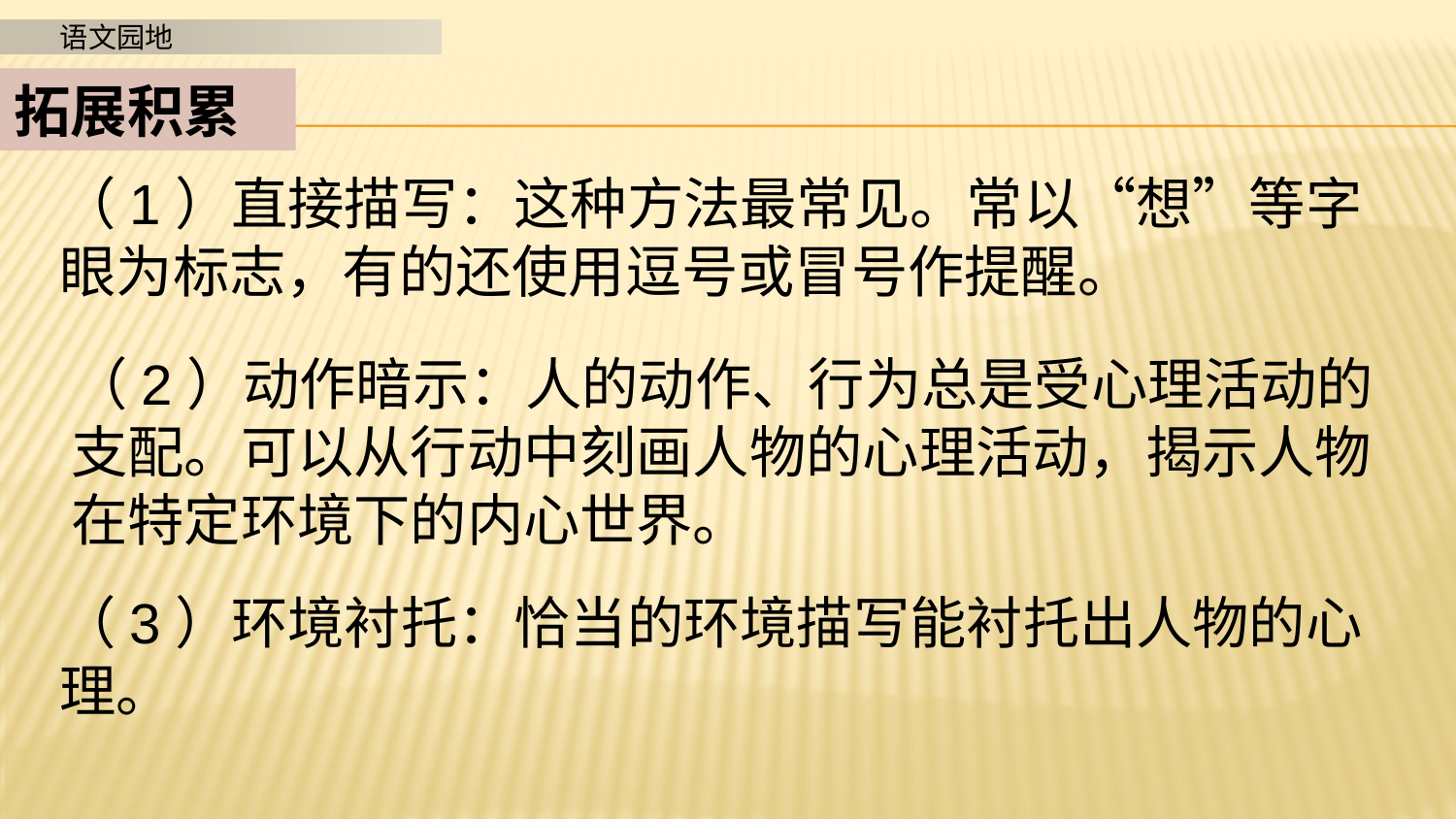

拓展积累
（1）直接描写：这种方法最常见。常以“想”等字眼为标志，有的还使用逗号或冒号作提醒。
（2）动作暗示：人的动作、行为总是受心理活动的支配。可以从行动中刻画人物的心理活动，揭示人物在特定环境下的内心世界。
（3）环境衬托：恰当的环境描写能衬托出人物的心理。